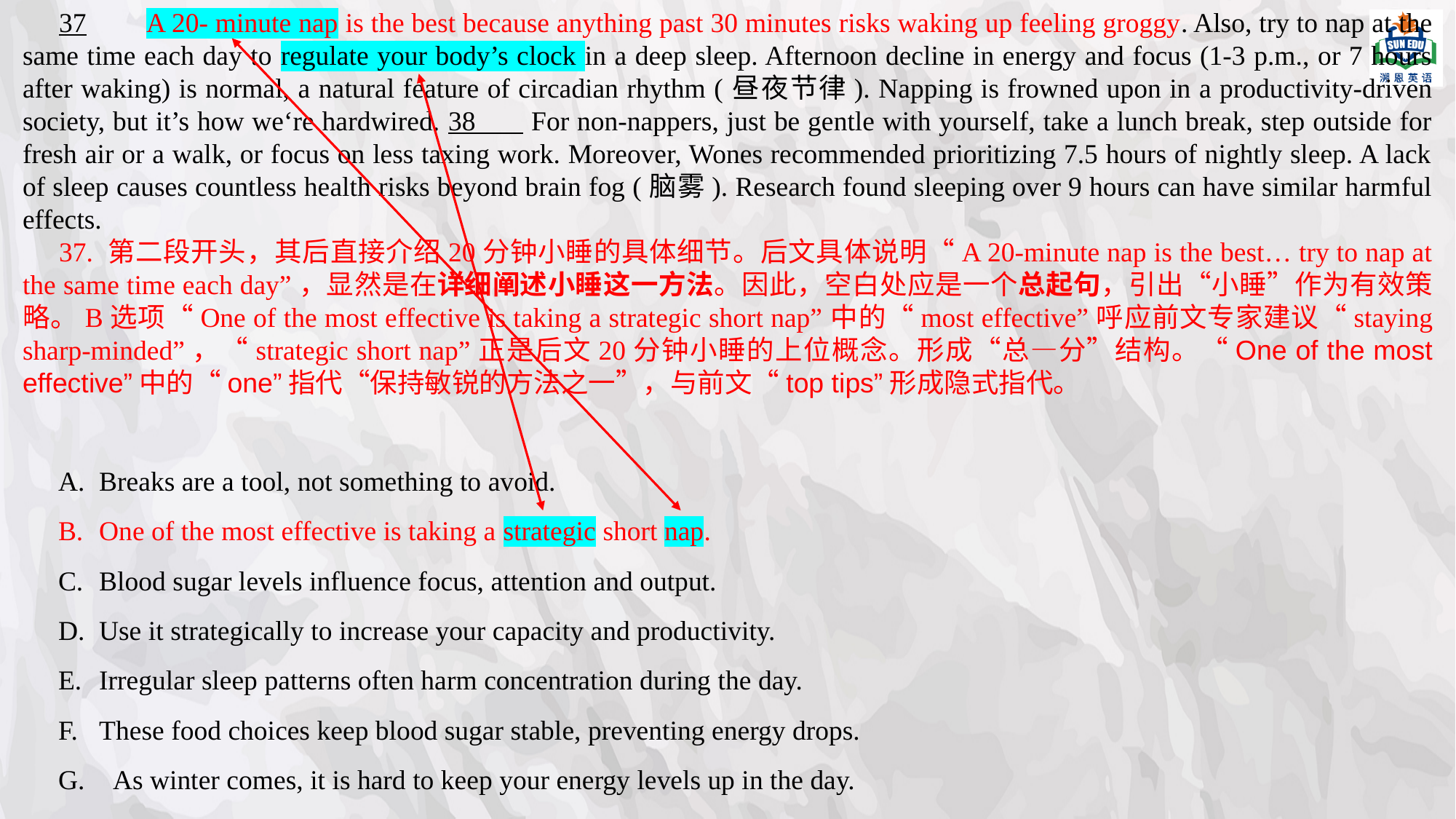

37	  A 20- minute nap is the best because anything past 30 minutes risks waking up feeling groggy. Also, try to nap at the same time each day to regulate your body’s clock in a deep sleep. Afternoon decline in energy and focus (1-3 p.m., or 7 hours after waking) is normal, a natural feature of circadian rhythm (昼夜节律). Napping is frowned upon in a productivity-driven society, but it’s how we‘re hardwired. 38       For non-nappers, just be gentle with yourself, take a lunch break, step outside for fresh air or a walk, or focus on less taxing work. Moreover, Wones recommended prioritizing 7.5 hours of nightly sleep. A lack of sleep causes countless health risks beyond brain fog (脑雾). Research found sleeping over 9 hours can have similar harmful effects.
37. 第二段开头，其后直接介绍20分钟小睡的具体细节。后文具体说明“A 20-minute nap is the best… try to nap at the same time each day”，显然是在详细阐述小睡这一方法。因此，空白处应是一个总起句，引出“小睡”作为有效策略。B选项“One of the most effective is taking a strategic short nap”中的“most effective”呼应前文专家建议“staying sharp-minded”，“strategic short nap”正是后文20分钟小睡的上位概念。形成“总—分”结构。“One of the most effective”中的“one”指代“保持敏锐的方法之一”，与前文“top tips”形成隐式指代。
Breaks are a tool, not something to avoid.
﻿﻿﻿One of the most effective is taking a strategic short nap.
﻿﻿﻿Blood sugar levels influence focus, attention and output.
﻿﻿﻿Use it strategically to increase your capacity and productivity.
﻿﻿﻿Irregular sleep patterns often harm concentration during the day.
﻿﻿﻿These food choices keep blood sugar stable, preventing energy drops.
  As winter comes, it is hard to keep your energy levels up in the day.